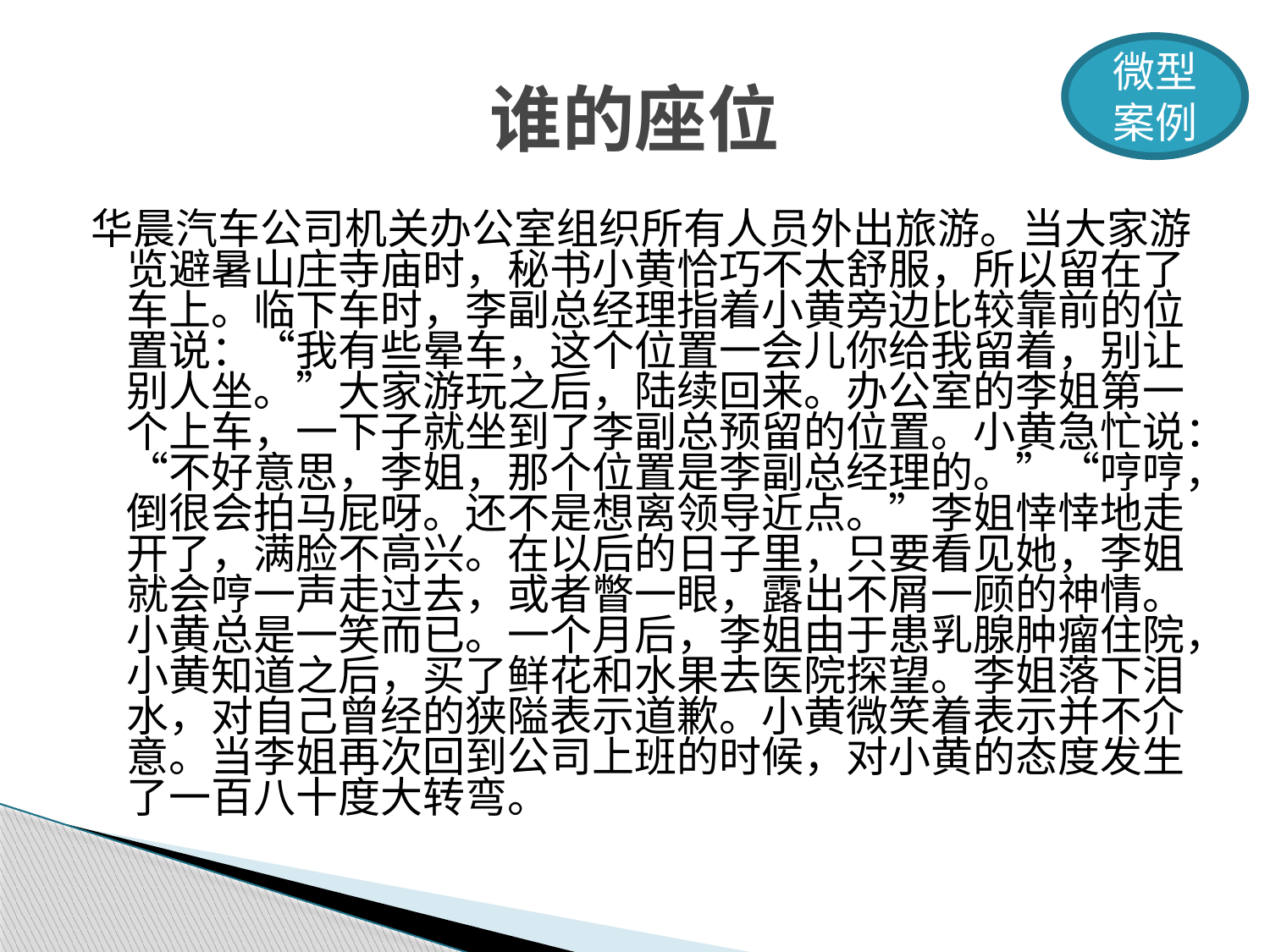

微型案例
# 谁的座位
华晨汽车公司机关办公室组织所有人员外出旅游。当大家游览避暑山庄寺庙时，秘书小黄恰巧不太舒服，所以留在了车上。临下车时，李副总经理指着小黄旁边比较靠前的位置说：“我有些晕车，这个位置一会儿你给我留着，别让别人坐。”大家游玩之后，陆续回来。办公室的李姐第一个上车，一下子就坐到了李副总预留的位置。小黄急忙说：“不好意思，李姐，那个位置是李副总经理的。”“哼哼，倒很会拍马屁呀。还不是想离领导近点。”李姐悻悻地走开了，满脸不高兴。在以后的日子里，只要看见她，李姐就会哼一声走过去，或者瞥一眼，露出不屑一顾的神情。小黄总是一笑而已。一个月后，李姐由于患乳腺肿瘤住院，小黄知道之后，买了鲜花和水果去医院探望。李姐落下泪水，对自己曾经的狭隘表示道歉。小黄微笑着表示并不介意。当李姐再次回到公司上班的时候，对小黄的态度发生了一百八十度大转弯。